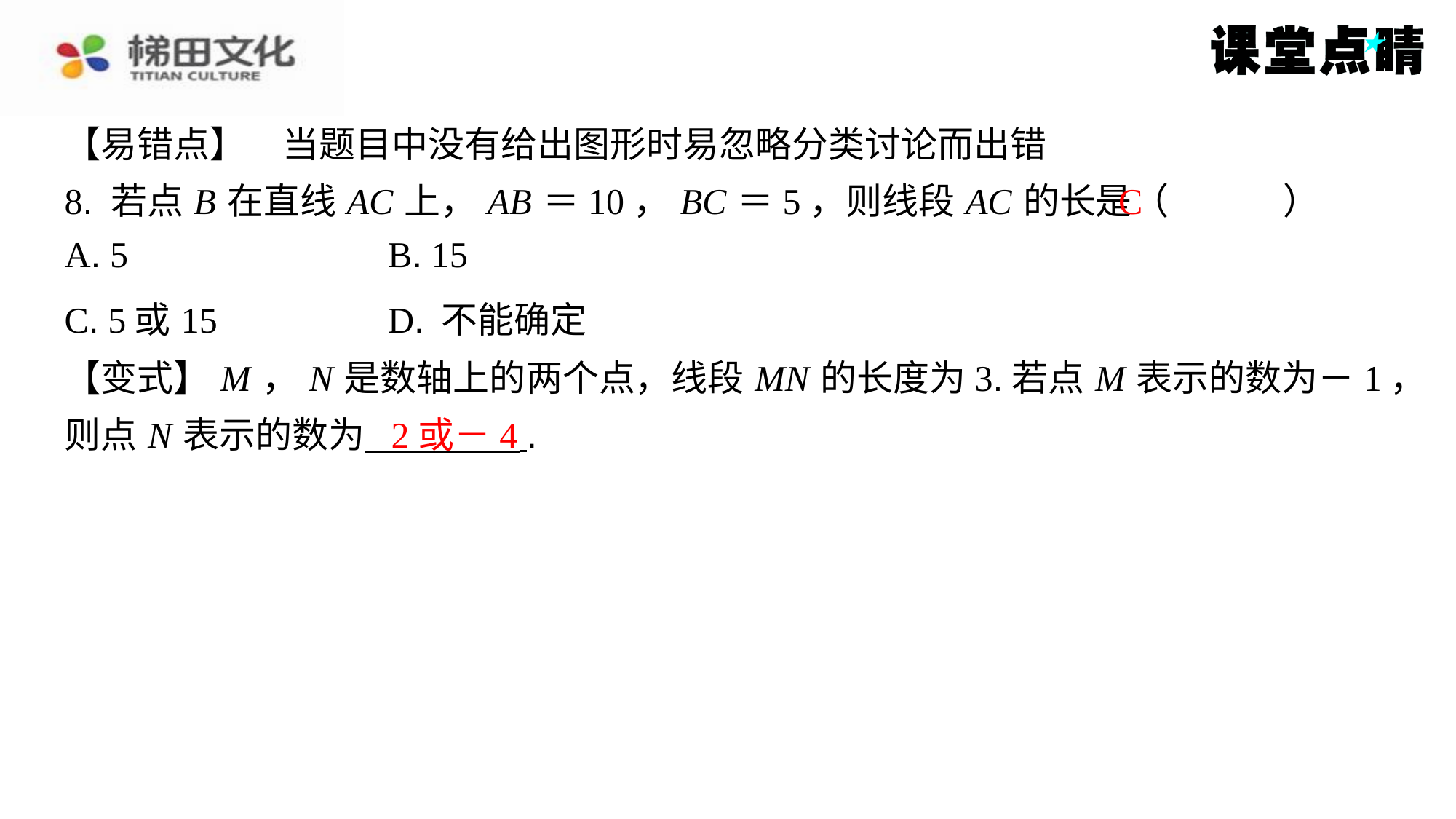

【易错点】　当题目中没有给出图形时易忽略分类讨论而出错
C
8. 若点 B 在直线 AC 上， AB ＝10， BC ＝5，则线段 AC 的长是（　C　）
| A. 5 | B. 15 |
| --- | --- |
| C. 5或15 | D. 不能确定 |
【变式】 M ， N 是数轴上的两个点，线段 MN 的长度为3.若点 M 表示的数为－1，
则点 N 表示的数为                        ⁠.
2或－4